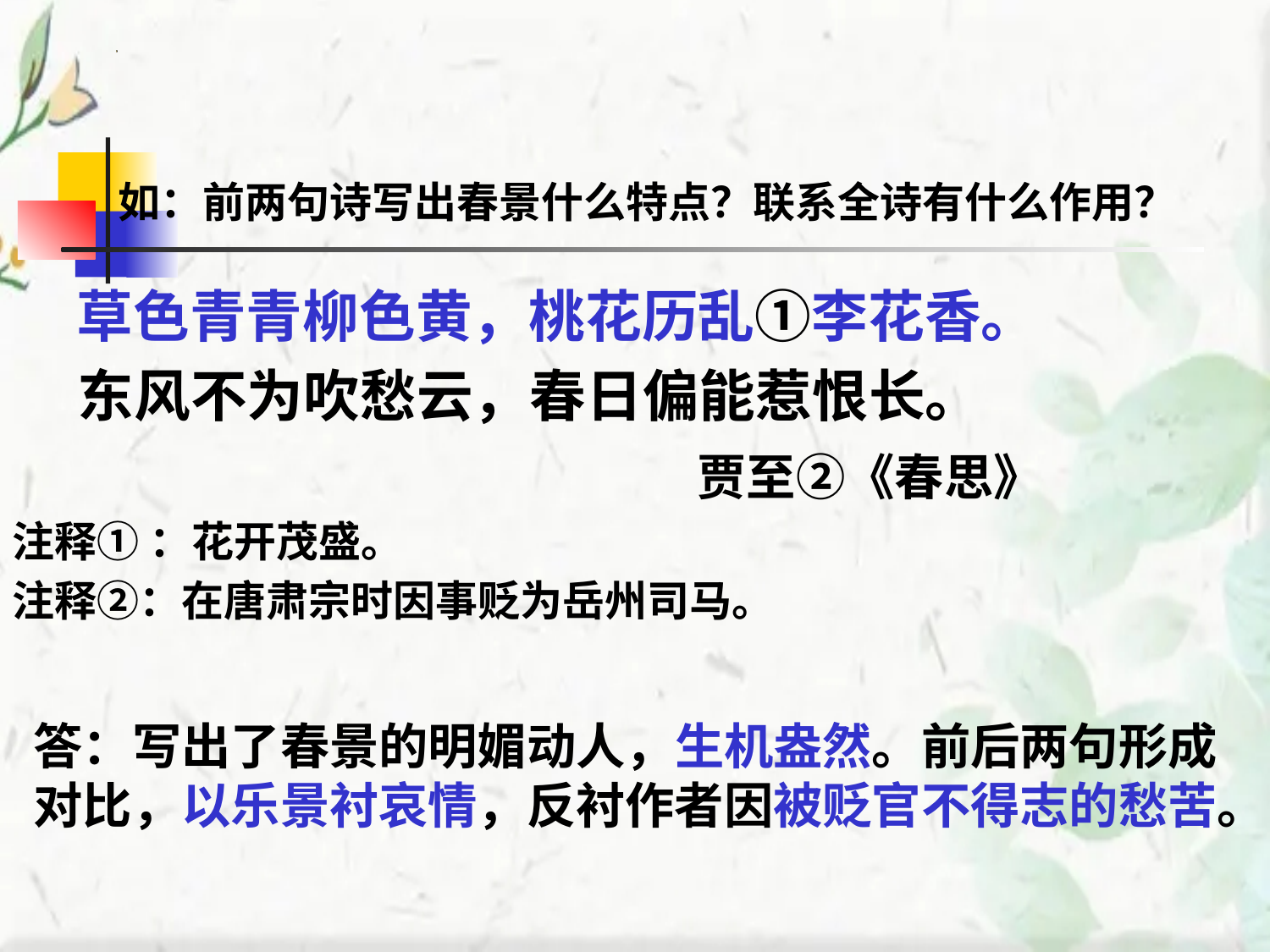

# 如：前两句诗写出春景什么特点？联系全诗有什么作用？
    草色青青柳色黄，桃花历乱①李花香。
    东风不为吹愁云，春日偏能惹恨长。
                                                    贾至②《春思》
注释① ：花开茂盛。
注释②：在唐肃宗时因事贬为岳州司马。

答：写出了春景的明媚动人，生机盎然。前后两句形成对比，以乐景衬哀情，反衬作者因被贬官不得志的愁苦。